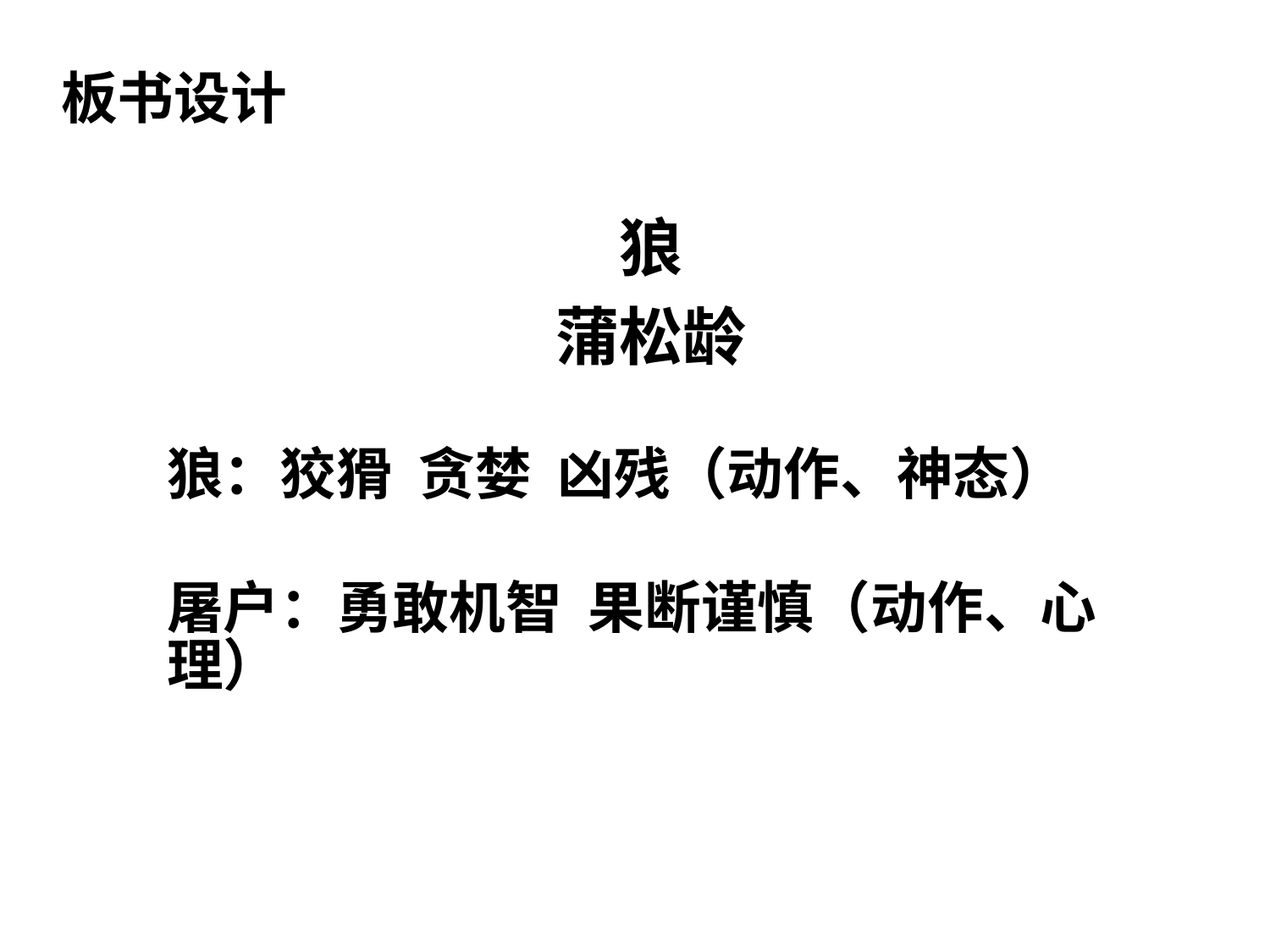

板书设计
狼
蒲松龄

狼：狡猾  贪婪  凶残（动作、神态）
屠户：勇敢机智  果断谨慎（动作、心理）